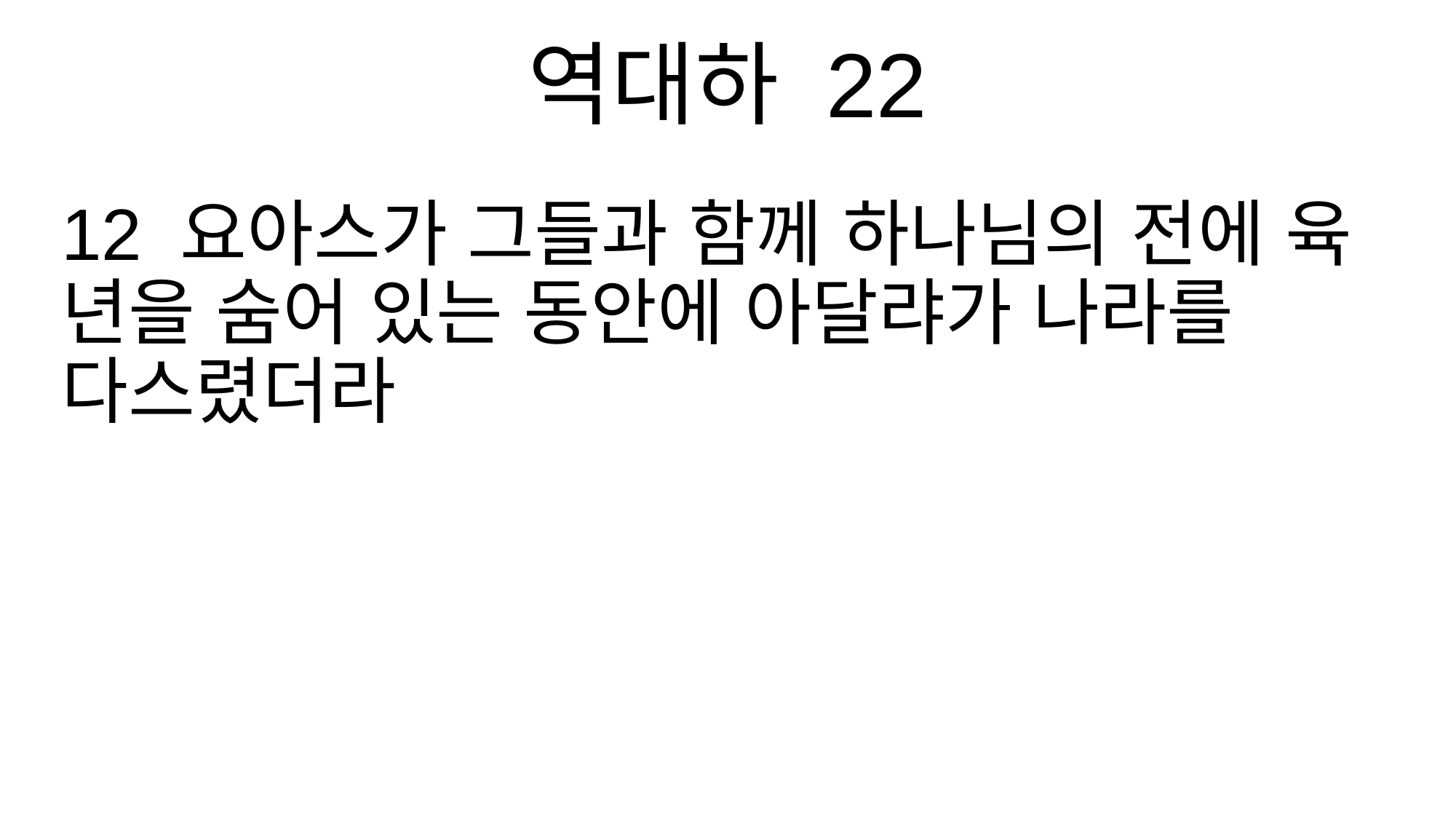

역대하 22
12 요아스가 그들과 함께 하나님의 전에 육 년을 숨어 있는 동안에 아달랴가 나라를 다스렸더라